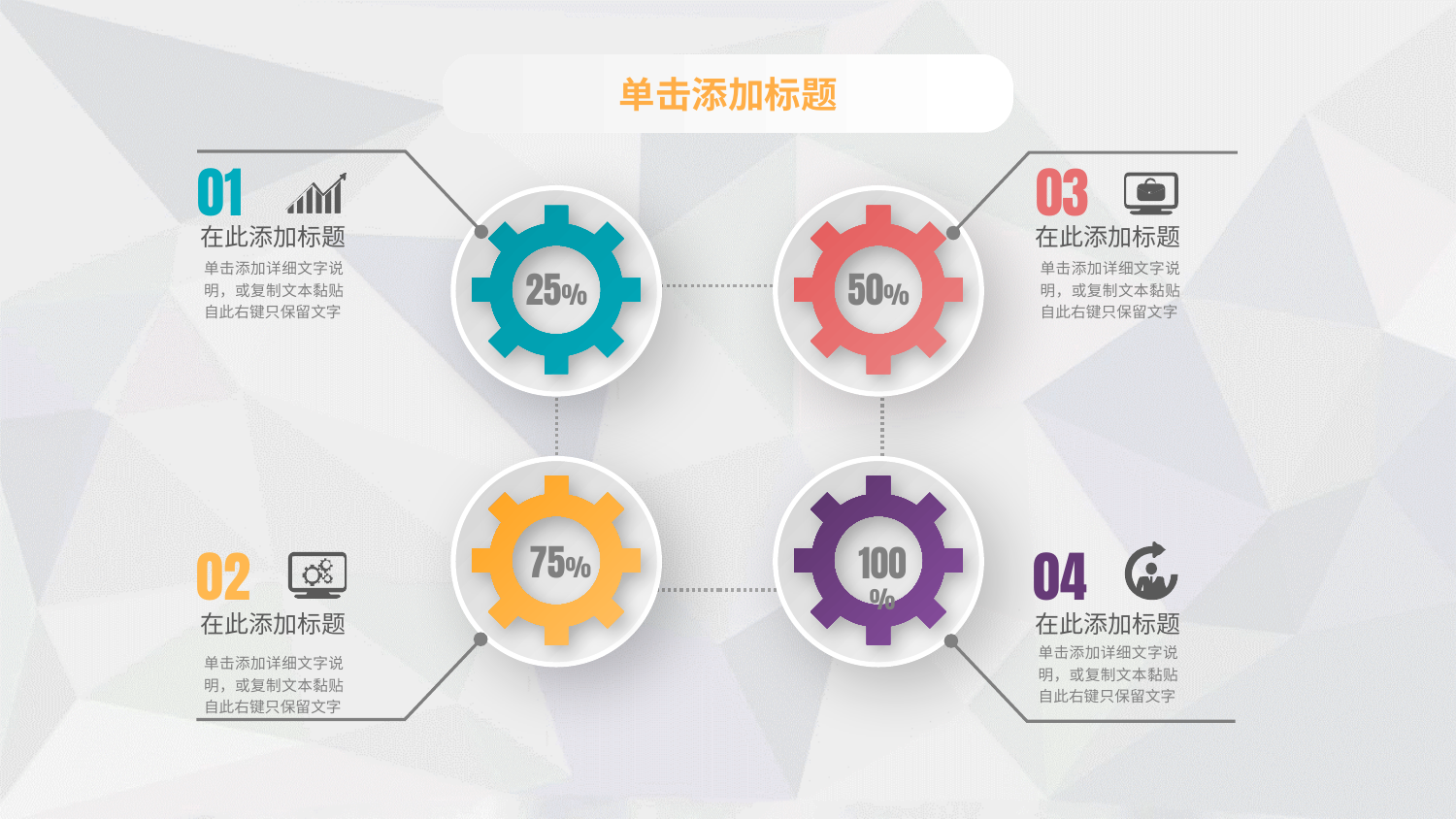

单击添加标题

01
03

在此添加标题
在此添加标题
单击添加详细文字说明，或复制文本黏贴自此右键只保留文字
单击添加详细文字说明，或复制文本黏贴自此右键只保留文字
25%
50%

75%
100%
02
04

在此添加标题
在此添加标题

单击添加详细文字说明，或复制文本黏贴自此右键只保留文字

单击添加详细文字说明，或复制文本黏贴自此右键只保留文字